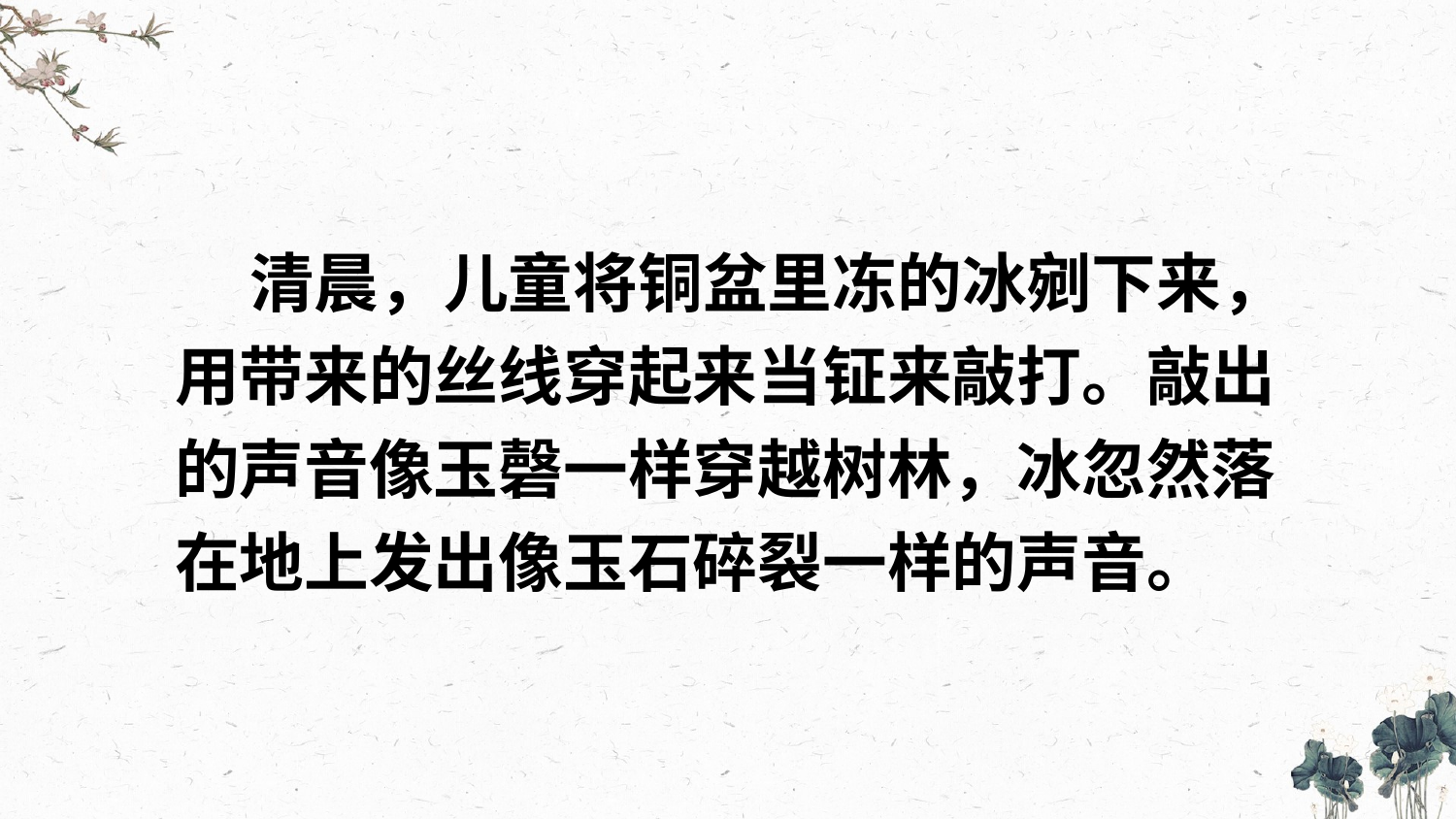

清晨，儿童将铜盆里冻的冰剜下来，用带来的丝线穿起来当钲来敲打。敲出的声音像玉磬一样穿越树林，冰忽然落在地上发出像玉石碎裂一样的声音。